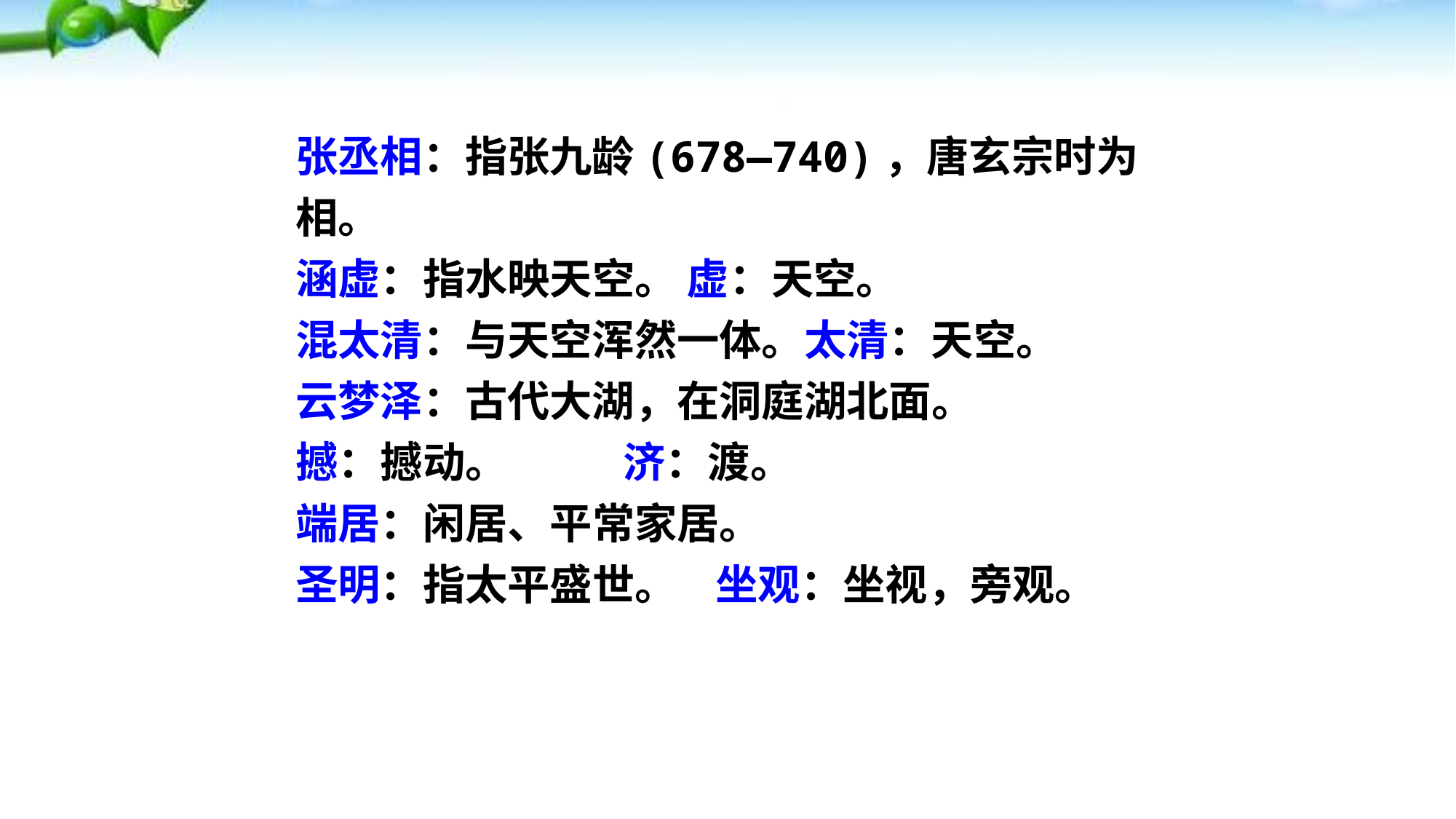

张丞相：指张九龄(678—740)，唐玄宗时为相。
涵虚：指水映天空。 虚：天空。
混太清：与天空浑然一体。太清：天空。
云梦泽：古代大湖，在洞庭湖北面。
撼：撼动。            济：渡。
端居：闲居、平常家居。
圣明：指太平盛世。    坐观：坐视，旁观。